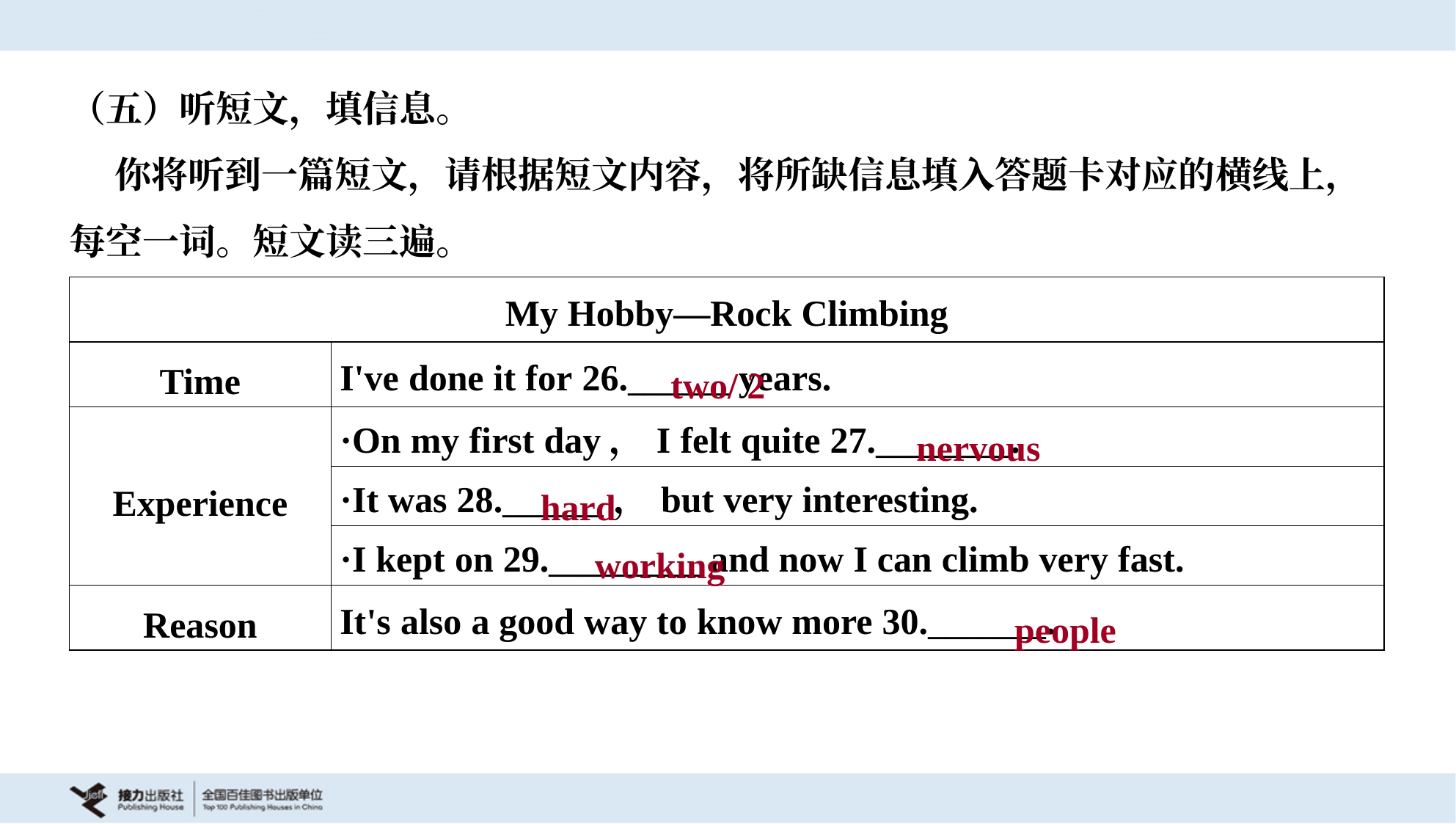

（五）听短文，填信息。
    你将听到一篇短文，请根据短文内容，将所缺信息填入答题卡对应的横线上，
每空一词。短文读三遍。
| My Hobby—Rock Climbing |  |
| --- | --- |
| Time | I've done it for 26.\_\_\_\_\_\_ years. |
| Experience | ·On my first day，I felt quite 27.\_\_\_\_\_\_\_\_. |
|  | ·It was 28.\_\_\_\_\_\_，but very interesting. |
|  | ·I kept on 29.\_\_\_\_\_\_\_\_\_ and now I can climb very fast. |
| Reason | It's also a good way to know more 30.\_\_\_\_\_\_\_. |
two/ 2
nervous
hard
working
people